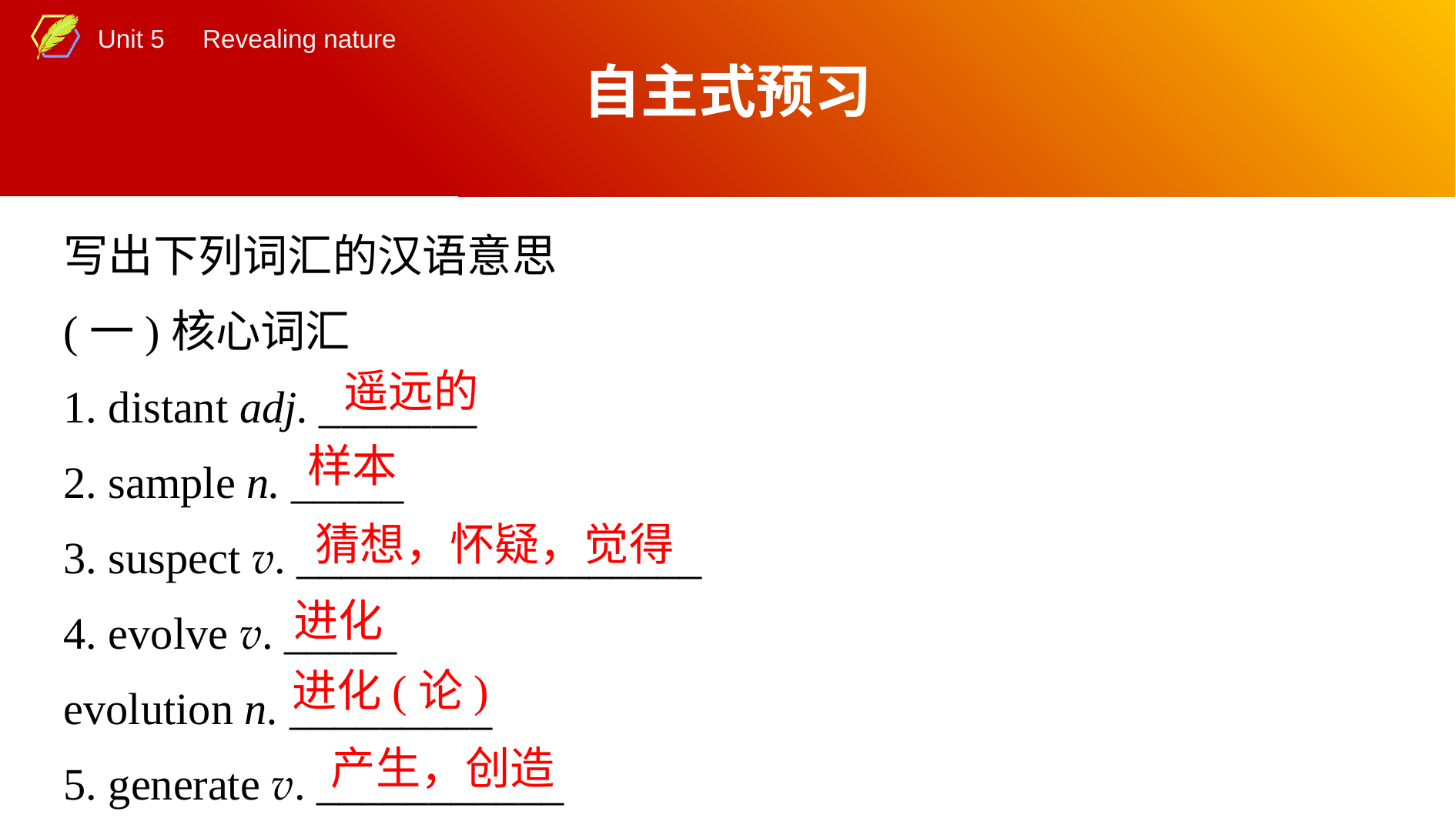

自主式预习
写出下列词汇的汉语意思
(一)核心词汇
1. distant adj. _______
2. sample n. _____
3. suspect v. __________________
4. evolve v. _____
evolution n. _________
5. generate v. ___________
遥远的
样本
猜想，怀疑，觉得
进化
进化(论)
产生，创造